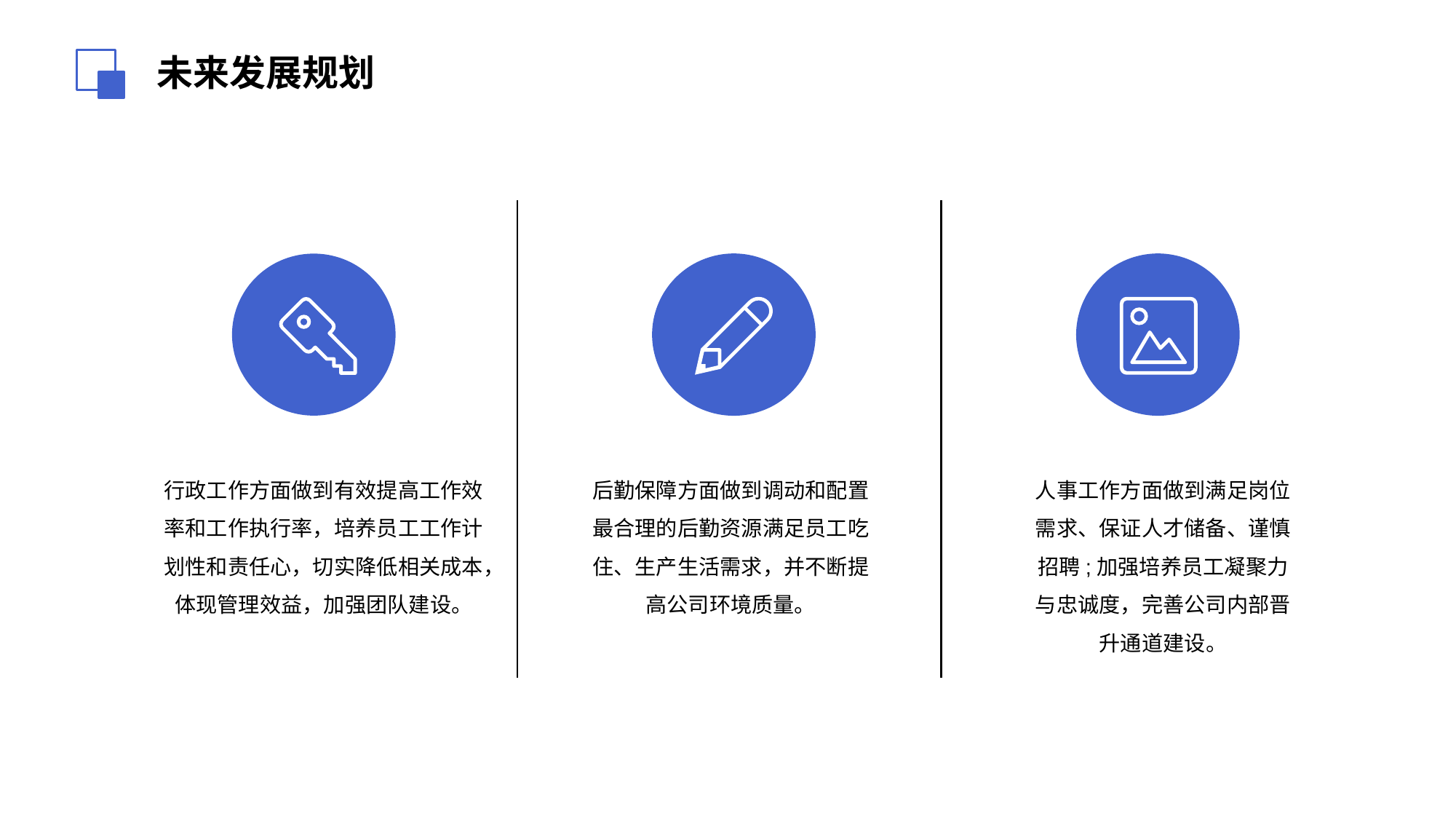

未来发展规划

行政工作方面做到有效提高工作效率和工作执行率，培养员工工作计划性和责任心，切实降低相关成本，体现管理效益，加强团队建设。

后勤保障方面做到调动和配置最合理的后勤资源满足员工吃住、生产生活需求，并不断提高公司环境质量。
人事工作方面做到满足岗位需求、保证人才储备、谨慎招聘;加强培养员工凝聚力与忠诚度，完善公司内部晋升通道建设。